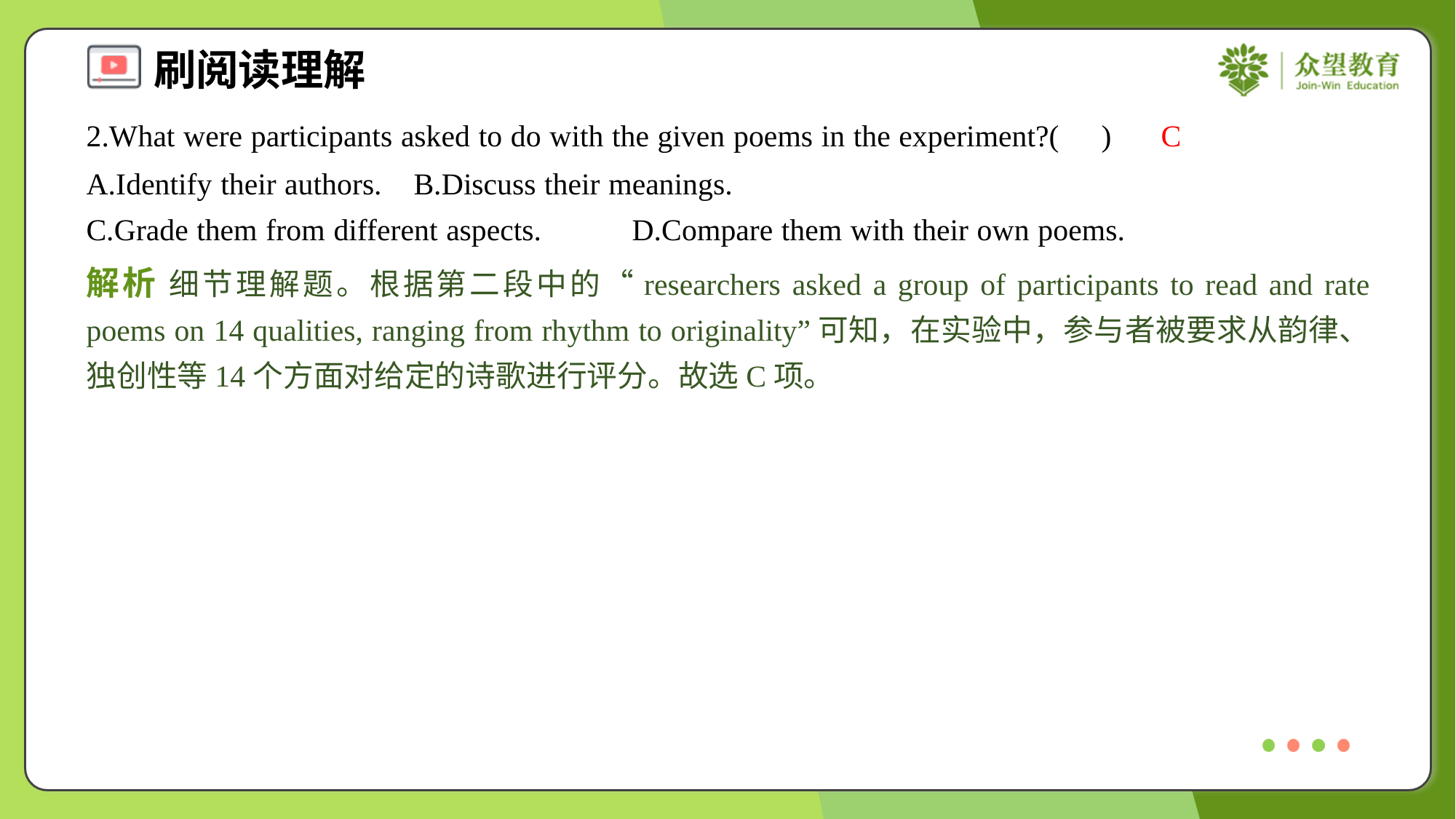

2.What were participants asked to do with the given poems in the experiment?(     )
C
A.Identify their authors.	B.Discuss their meanings.
C.Grade them from different aspects.	D.Compare them with their own poems.
解析 细节理解题。根据第二段中的“researchers asked a group of participants to read and rate poems on 14 qualities, ranging from rhythm to originality”可知，在实验中，参与者被要求从韵律、独创性等14个方面对给定的诗歌进行评分。故选C项。